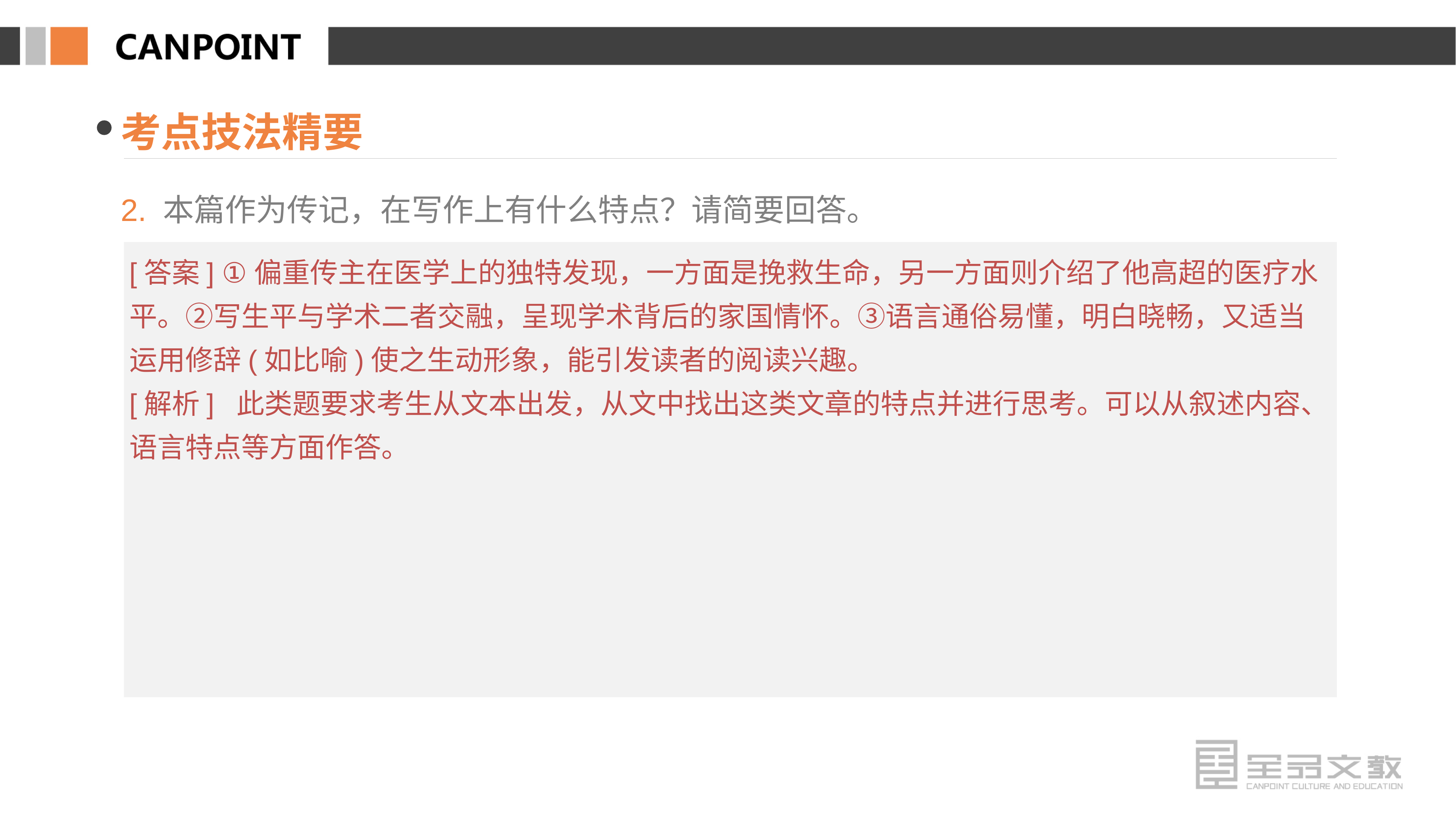

考点技法精要

2. 本篇作为传记，在写作上有什么特点？请简要回答。

[答案] ①偏重传主在医学上的独特发现，一方面是挽救生命，另一方面则介绍了他高超的医疗水平。②写生平与学术二者交融，呈现学术背后的家国情怀。③语言通俗易懂，明白晓畅，又适当运用修辞(如比喻)使之生动形象，能引发读者的阅读兴趣。
[解析]  此类题要求考生从文本出发，从文中找出这类文章的特点并进行思考。可以从叙述内容、语言特点等方面作答。